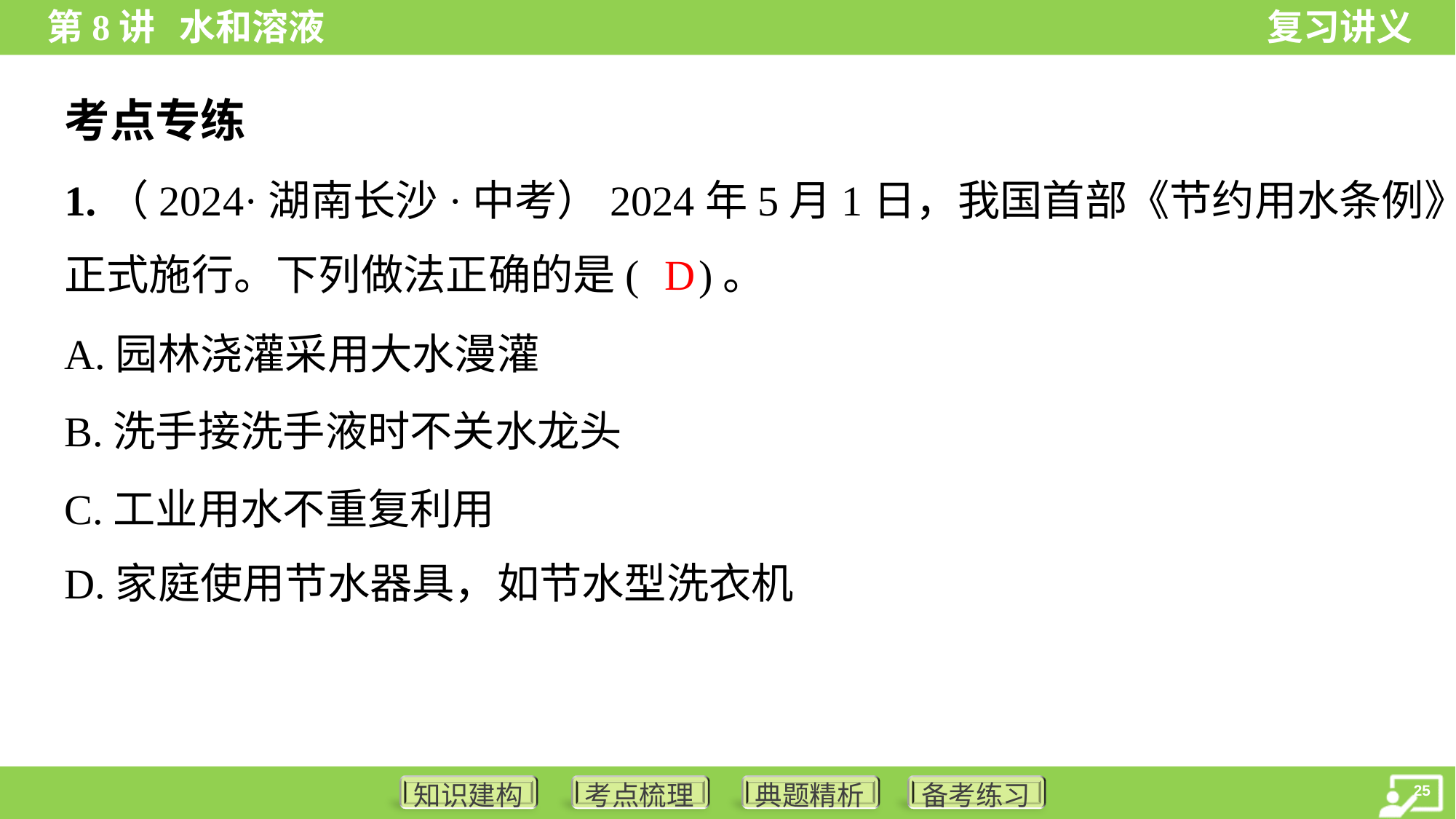

考点专练
1.（2024·湖南长沙·中考）2024年5月1日，我国首部《节约用水条例》
正式施行。下列做法正确的是(     )。
D
A.园林浇灌采用大水漫灌
B.洗手接洗手液时不关水龙头
C.工业用水不重复利用
D.家庭使用节水器具，如节水型洗衣机